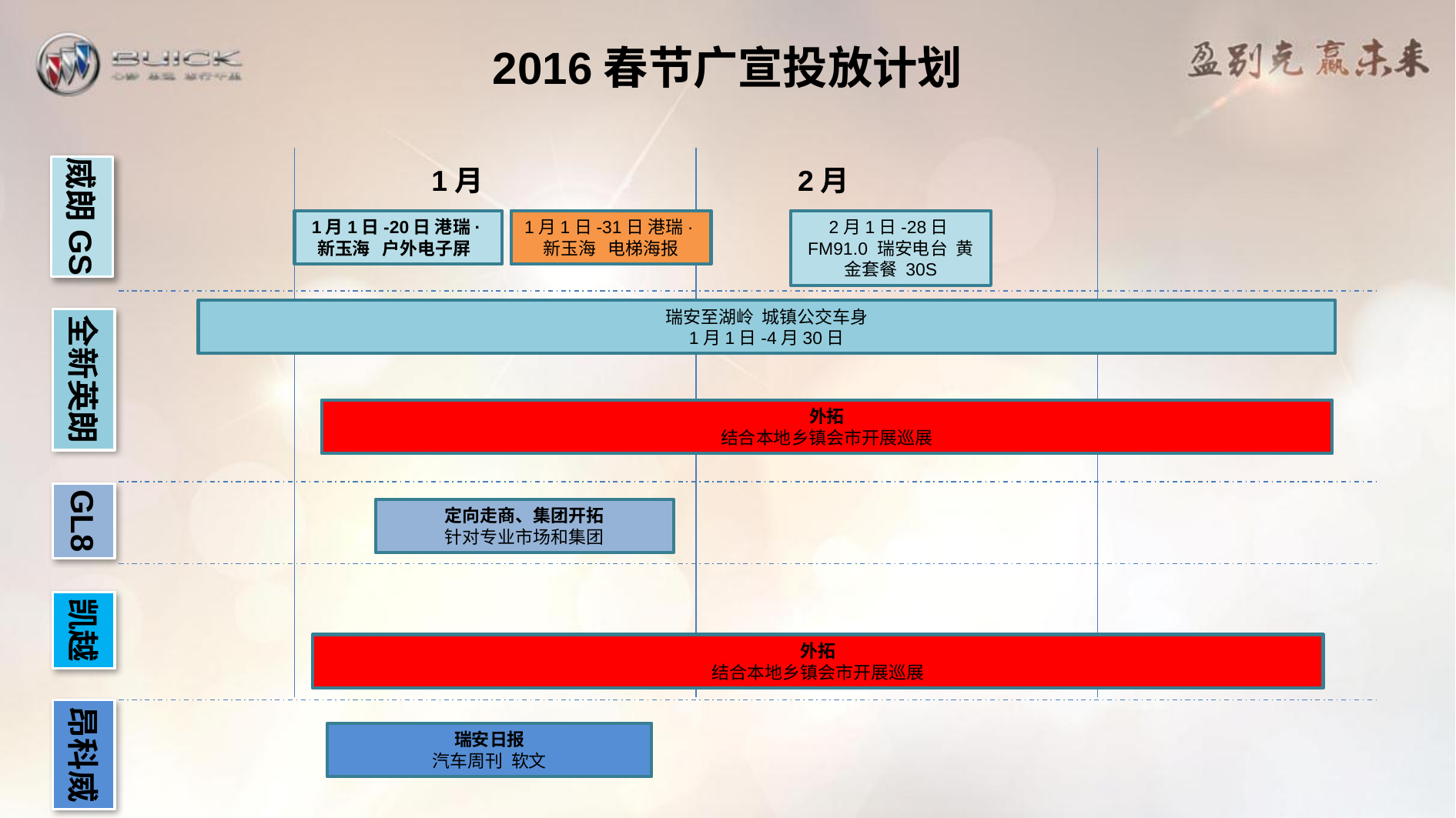

# 2016春节广宣投放计划
威朗GS
                    1月                                               2月
1月1日-20日 港瑞·新玉海   户外电子屏
1月1日-31日 港瑞·新玉海   电梯海报
2月1日-28日  FM91.0 瑞安电台  黄金套餐 30S
瑞安至湖岭  城镇公交车身
1月1日-4月30日
全新英朗
外拓
结合本地乡镇会市开展巡展
GL8
定向走商、集团开拓
针对专业市场和集团
凯越
外拓
结合本地乡镇会市开展巡展
昂科威
瑞安日报
汽车周刊  软文